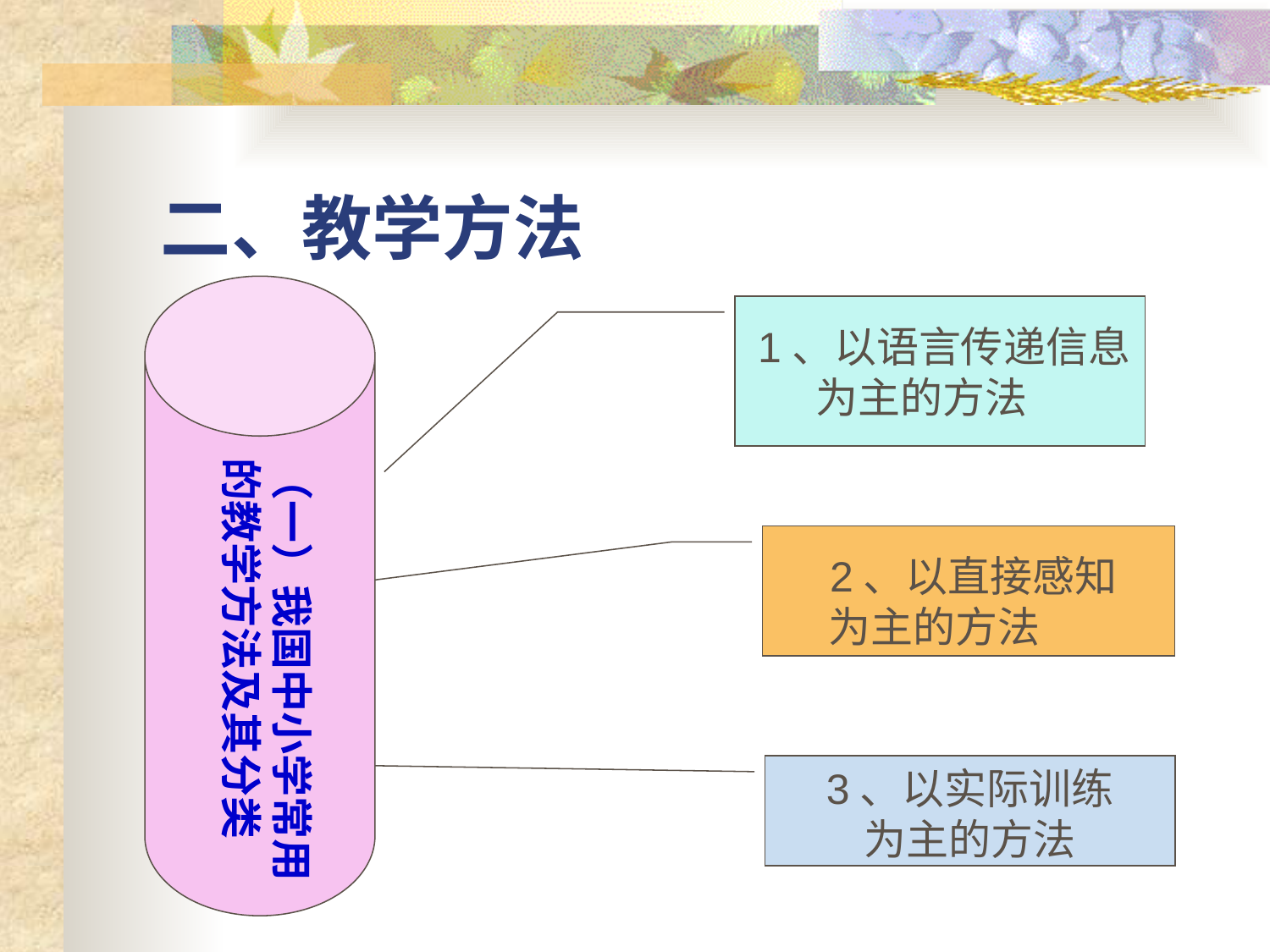

# 二、教学方法

1、以语言传递信息
     为主的方法

（一）我国中小学常用的教学方法及其分类

     2、以直接感知
     为主的方法

3、以实际训练
为主的方法